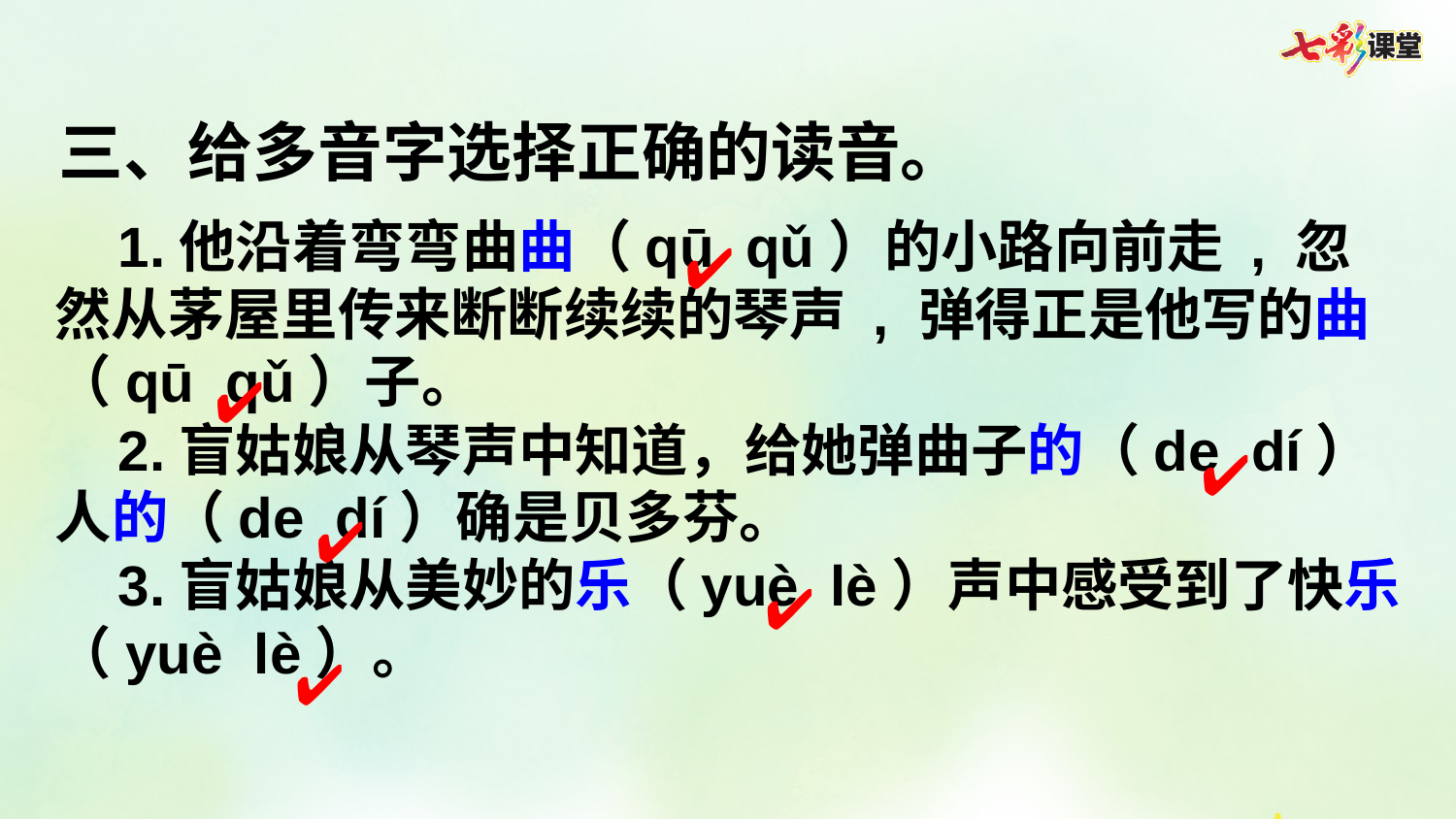

三、给多音字选择正确的读音。

    1.他沿着弯弯曲曲（qū  qǔ）的小路向前走 , 忽然从茅屋里传来断断续续的琴声 , 弹得正是他写的曲（qū  qǔ）子。
    2.盲姑娘从琴声中知道，给她弹曲子的（de  dí）人的（de  dí）确是贝多芬。
    3.盲姑娘从美妙的乐（yuè  lè）声中感受到了快乐（yuè  lè）。
✔
✔
✔
✔
✔
✔